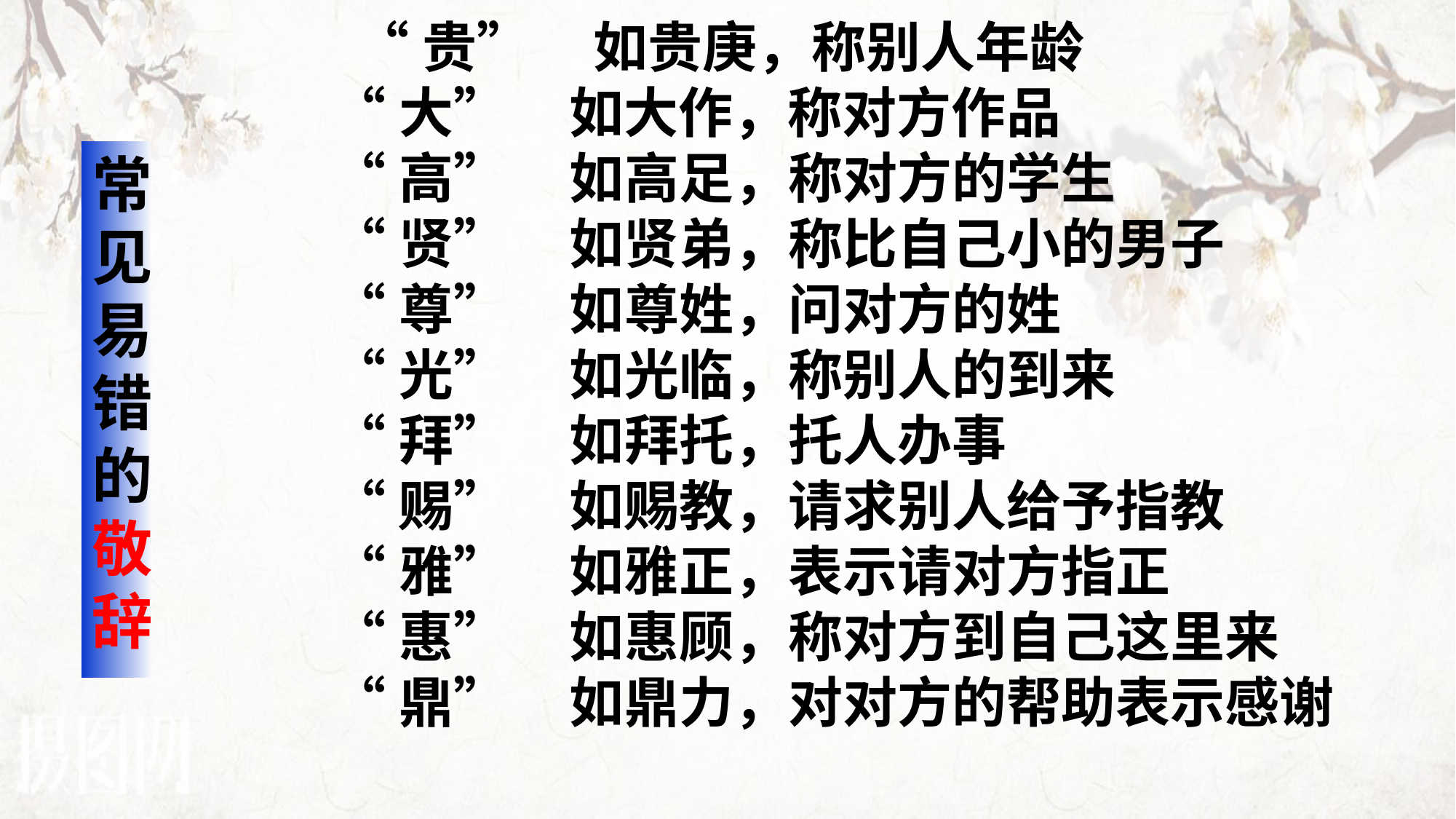

“贵”     如贵庚，称别人年龄
“大”     如大作，称对方作品
“高”     如高足，称对方的学生
“贤”     如贤弟，称比自己小的男子
“尊”     如尊姓，问对方的姓
“光”     如光临，称别人的到来
“拜”     如拜托，托人办事
“赐”     如赐教，请求别人给予指教
“雅”     如雅正，表示请对方指正
“惠”     如惠顾，称对方到自己这里来
“鼎”     如鼎力，对对方的帮助表示感谢

常见易错的敬辞